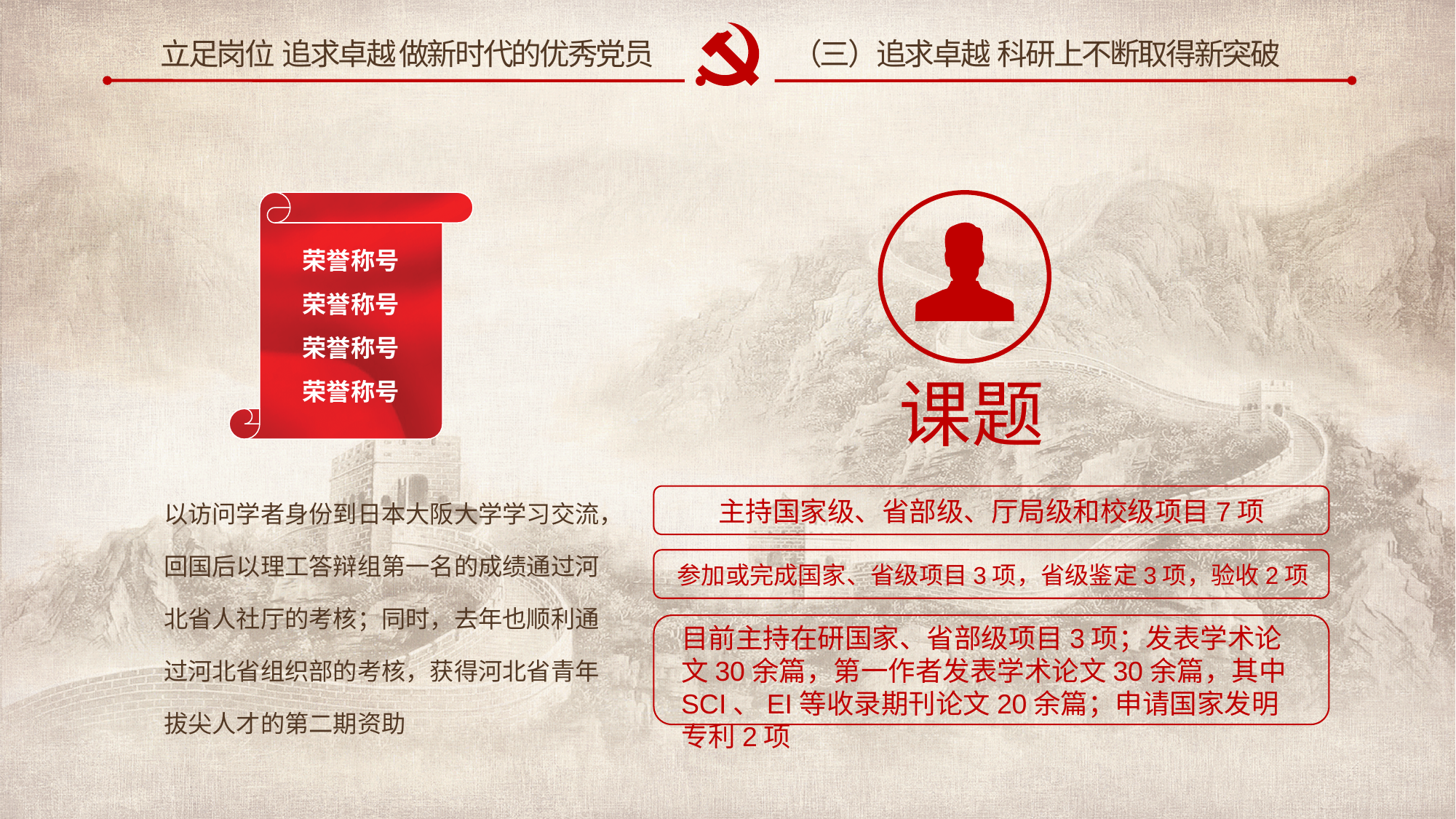

（三）追求卓越  科研上不断取得新突破

荣誉称号
荣誉称号
荣誉称号
荣誉称号

课题
以访问学者身份到日本大阪大学学习交流，回国后以理工答辩组第一名的成绩通过河北省人社厅的考核；同时，去年也顺利通过河北省组织部的考核，获得河北省青年拔尖人才的第二期资助

主持国家级、省部级、厅局级和校级项目7项

参加或完成国家、省级项目3项，省级鉴定3项，验收2项

目前主持在研国家、省部级项目3项；发表学术论文30余篇，第一作者发表学术论文30余篇，其中SCI、EI等收录期刊论文20余篇；申请国家发明专利2项